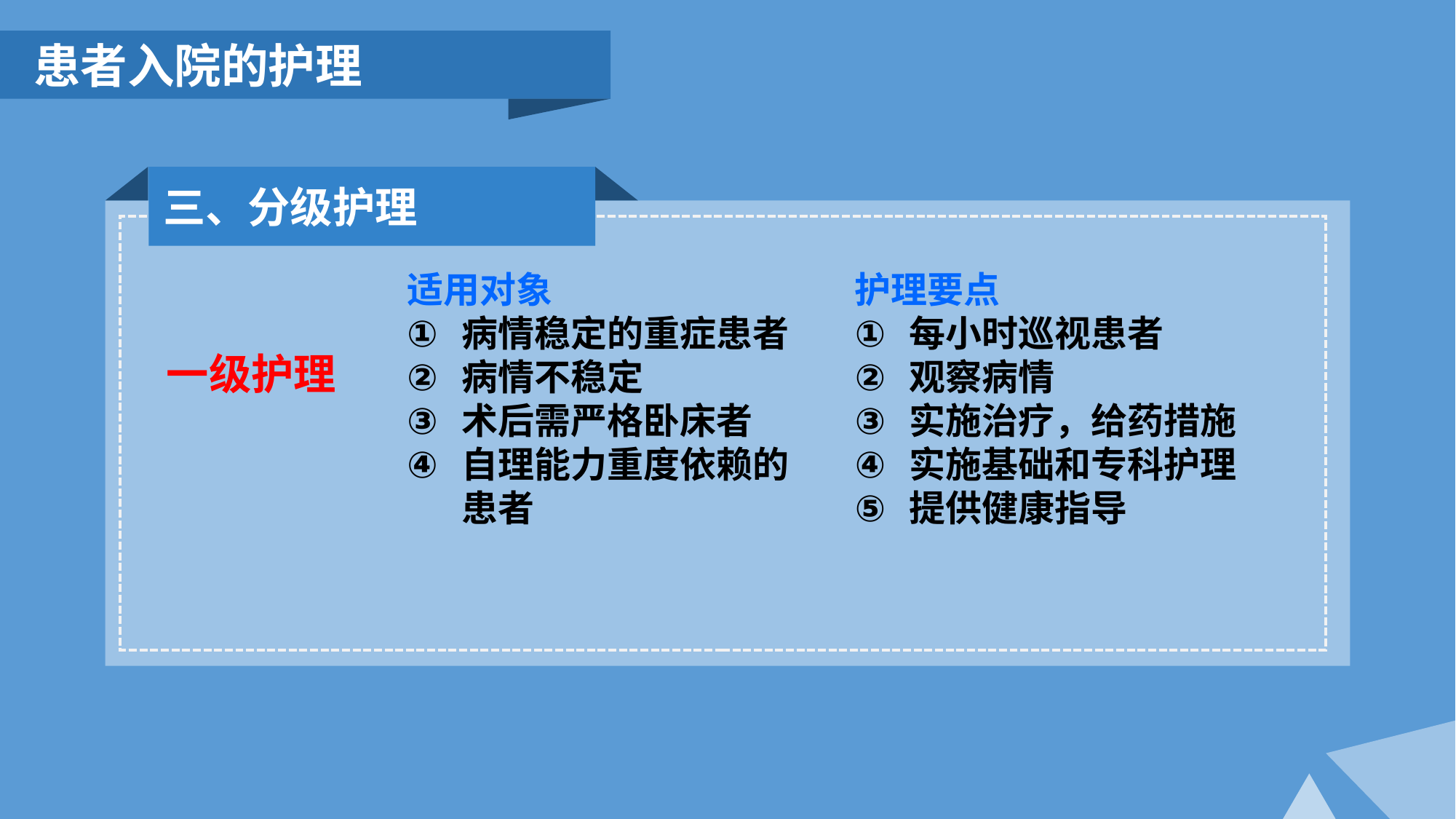

患者入院的护理

三、分级护理

适用对象
病情稳定的重症患者
病情不稳定
术后需严格卧床者
自理能力重度依赖的患者
护理要点
每小时巡视患者
观察病情
实施治疗，给药措施
实施基础和专科护理
提供健康指导
一级护理